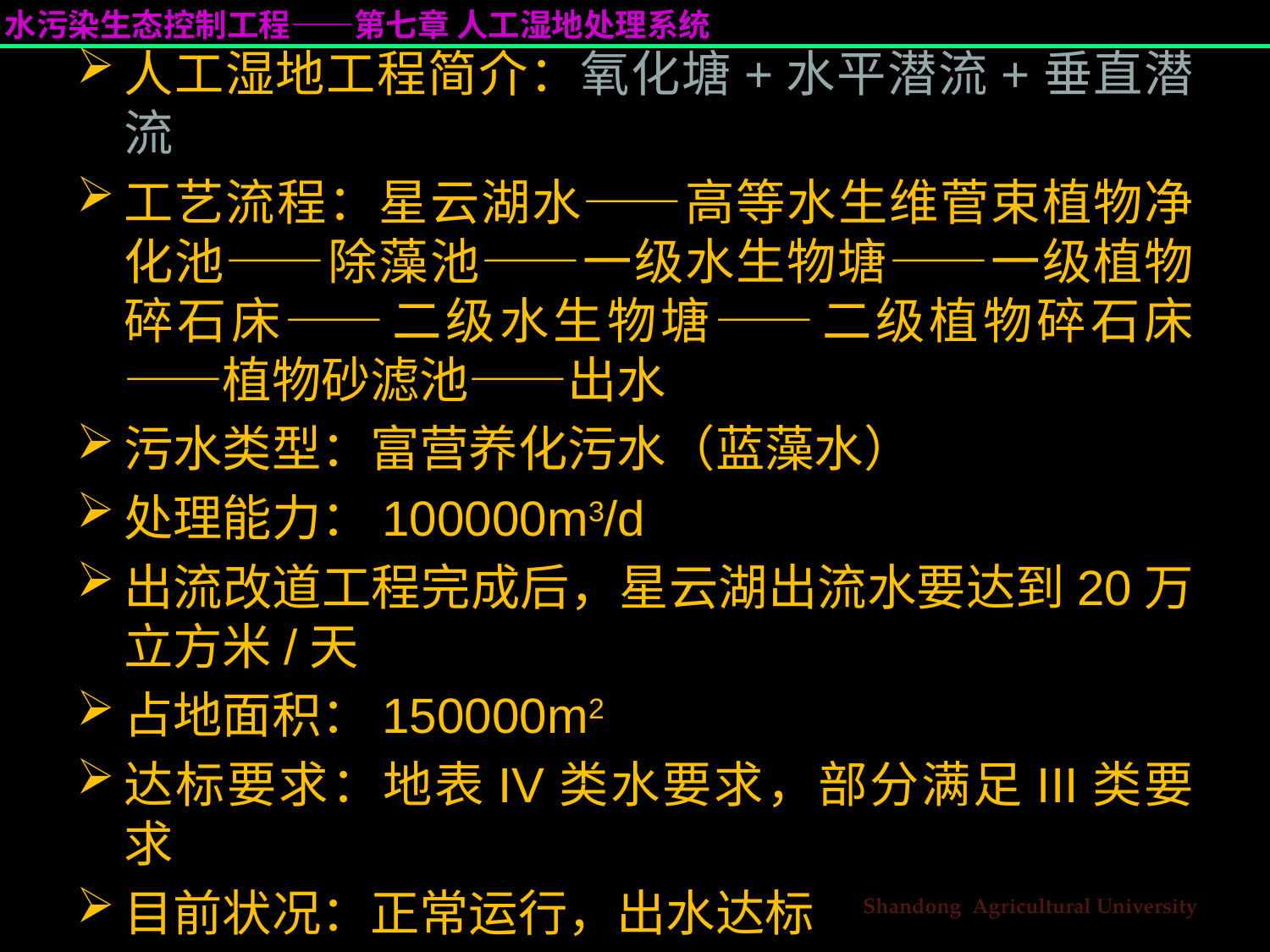

人工湿地工程简介：氧化塘+水平潜流+垂直潜流
工艺流程：星云湖水——高等水生维菅束植物净化池——除藻池——一级水生物塘——一级植物碎石床——二级水生物塘——二级植物碎石床——植物砂滤池——出水
污水类型：富营养化污水（蓝藻水）
处理能力：100000m3/d
出流改道工程完成后，星云湖出流水要达到20万立方米/天
占地面积：150000m2
达标要求：地表IV类水要求，部分满足III类要求
目前状况：正常运行，出水达标